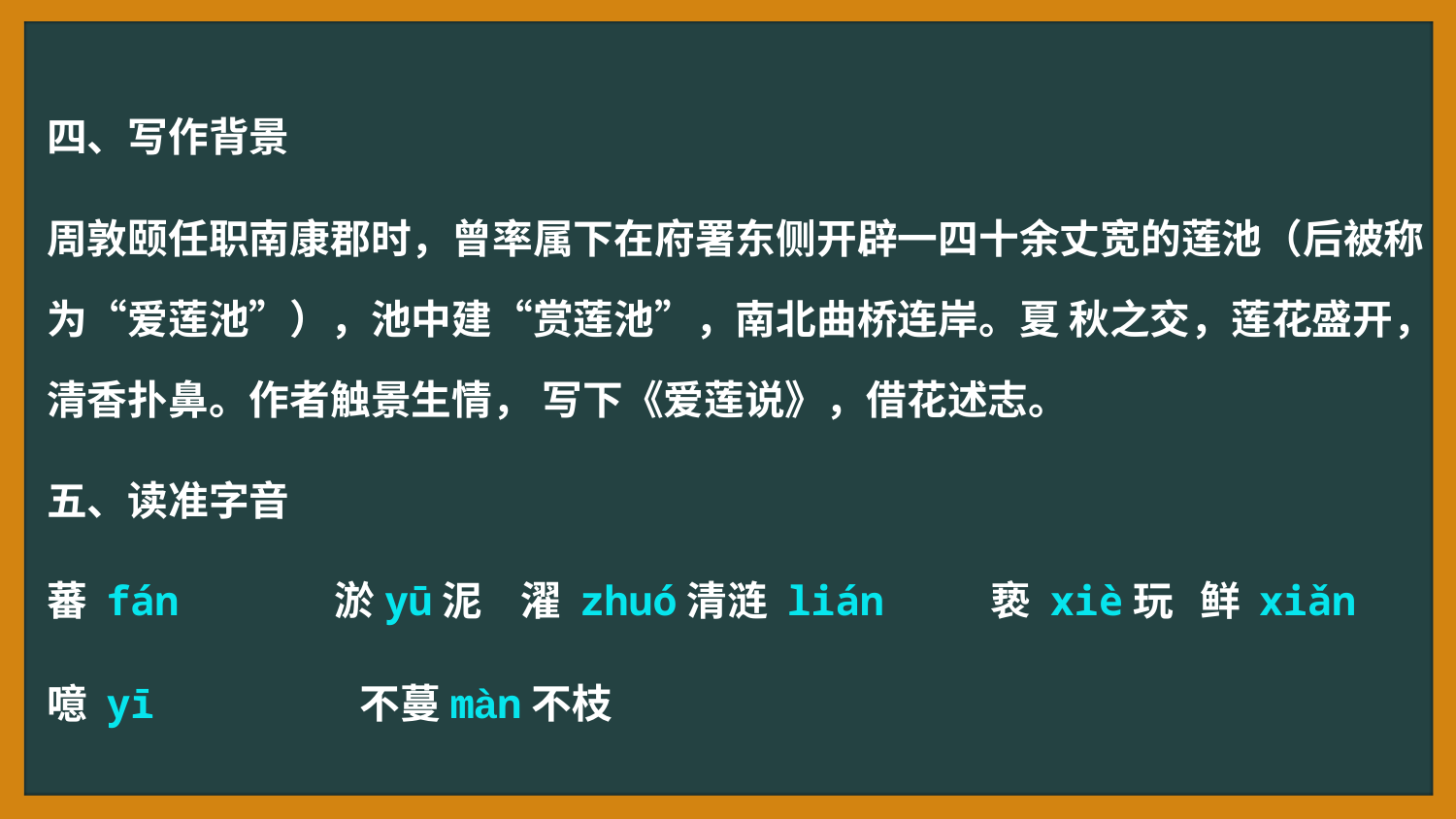

四、写作背景
周敦颐任职南康郡时，曾率属下在府署东侧开辟一四十余丈宽的莲池（后被称为“爱莲池”），池中建“赏莲池”，南北曲桥连岸。夏 秋之交，莲花盛开，清香扑鼻。作者触景生情， 写下《爱莲说》，借花述志。
五、读准字音
蕃 fán      淤yū泥    濯 zhuó清涟 lián    亵 xiè玩   鲜 xiǎn
噫 yī        不蔓màn不枝